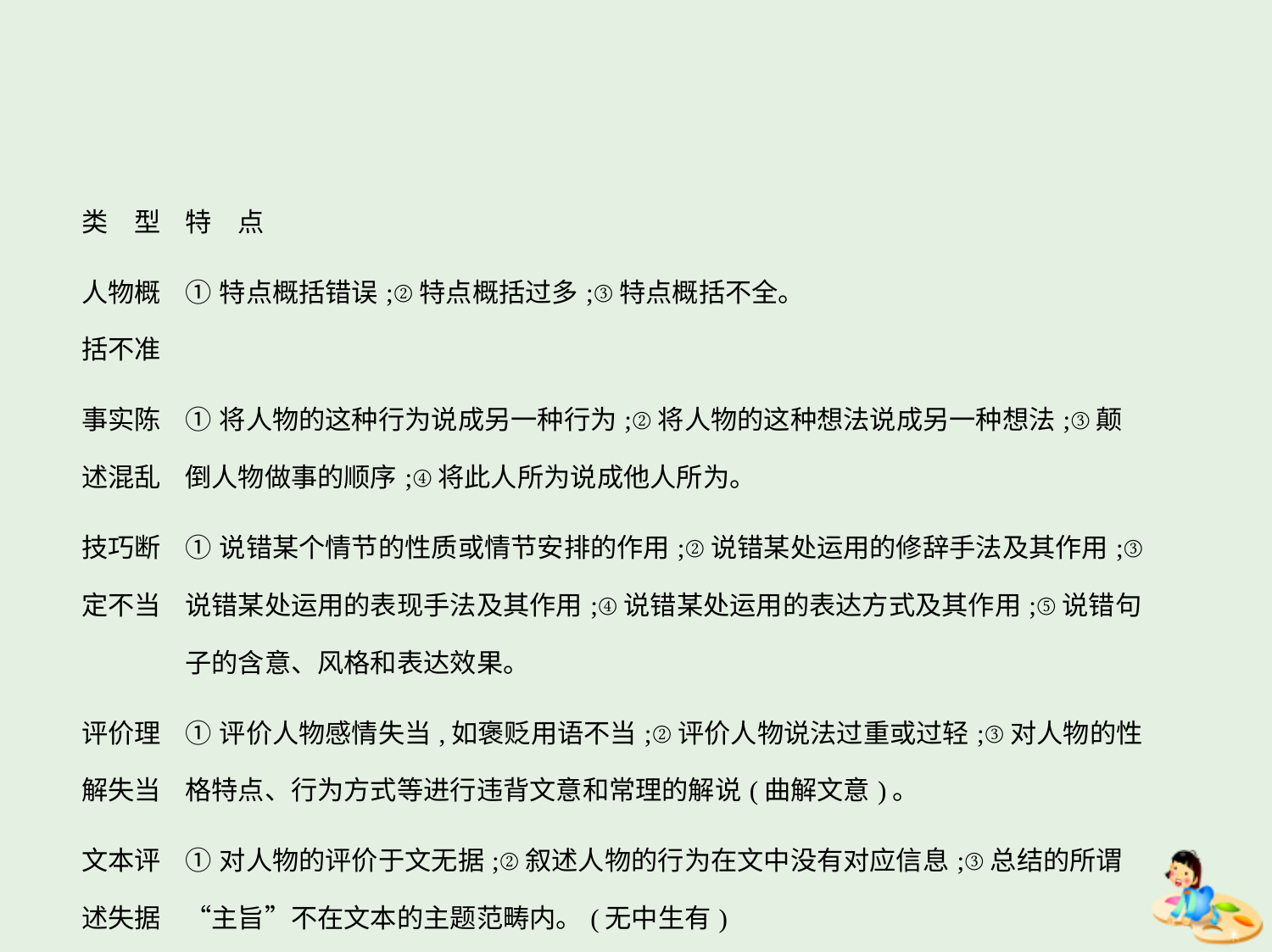

| 类　型 | 特　点 |
| --- | --- |
| 人物概 括不准 | ①特点概括错误;②特点概括过多;③特点概括不全。 |
| 事实陈 述混乱 | ①将人物的这种行为说成另一种行为;②将人物的这种想法说成另一种想法;③颠倒人物做事的顺序;④将此人所为说成他人所为。 |
| 技巧断 定不当 | ①说错某个情节的性质或情节安排的作用;②说错某处运用的修辞手法及其作用;③说错某处运用的表现手法及其作用;④说错某处运用的表达方式及其作用;⑤说错句子的含意、风格和表达效果。 |
| 评价理 解失当 | ①评价人物感情失当,如褒贬用语不当;②评价人物说法过重或过轻;③对人物的性格特点、行为方式等进行违背文意和常理的解说(曲解文意)。 |
| 文本评 述失据 | ①对人物的评价于文无据;②叙述人物的行为在文中没有对应信息;③总结的所谓“主旨”不在文本的主题范畴内。(无中生有) |